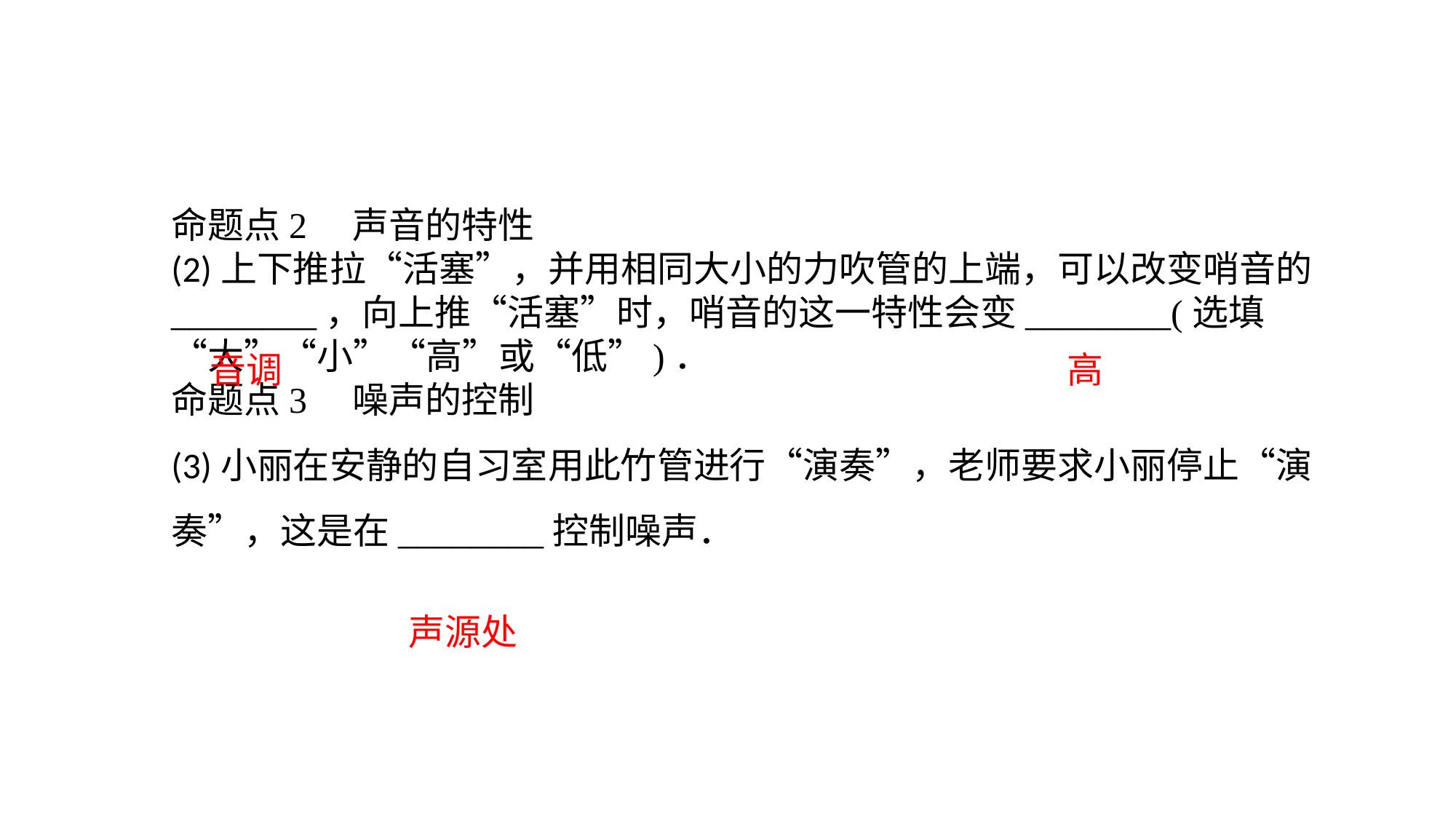

命题点2　声音的特性(2)上下推拉“活塞”，并用相同大小的力吹管的上端，可以改变哨音的________，向上推“活塞”时，哨音的这一特性会变________(选填“大”“小”“高”或“低”)．命题点3　噪声的控制(3)小丽在安静的自习室用此竹管进行“演奏”，老师要求小丽停止“演奏”，这是在________控制噪声．
音调
高
声源处